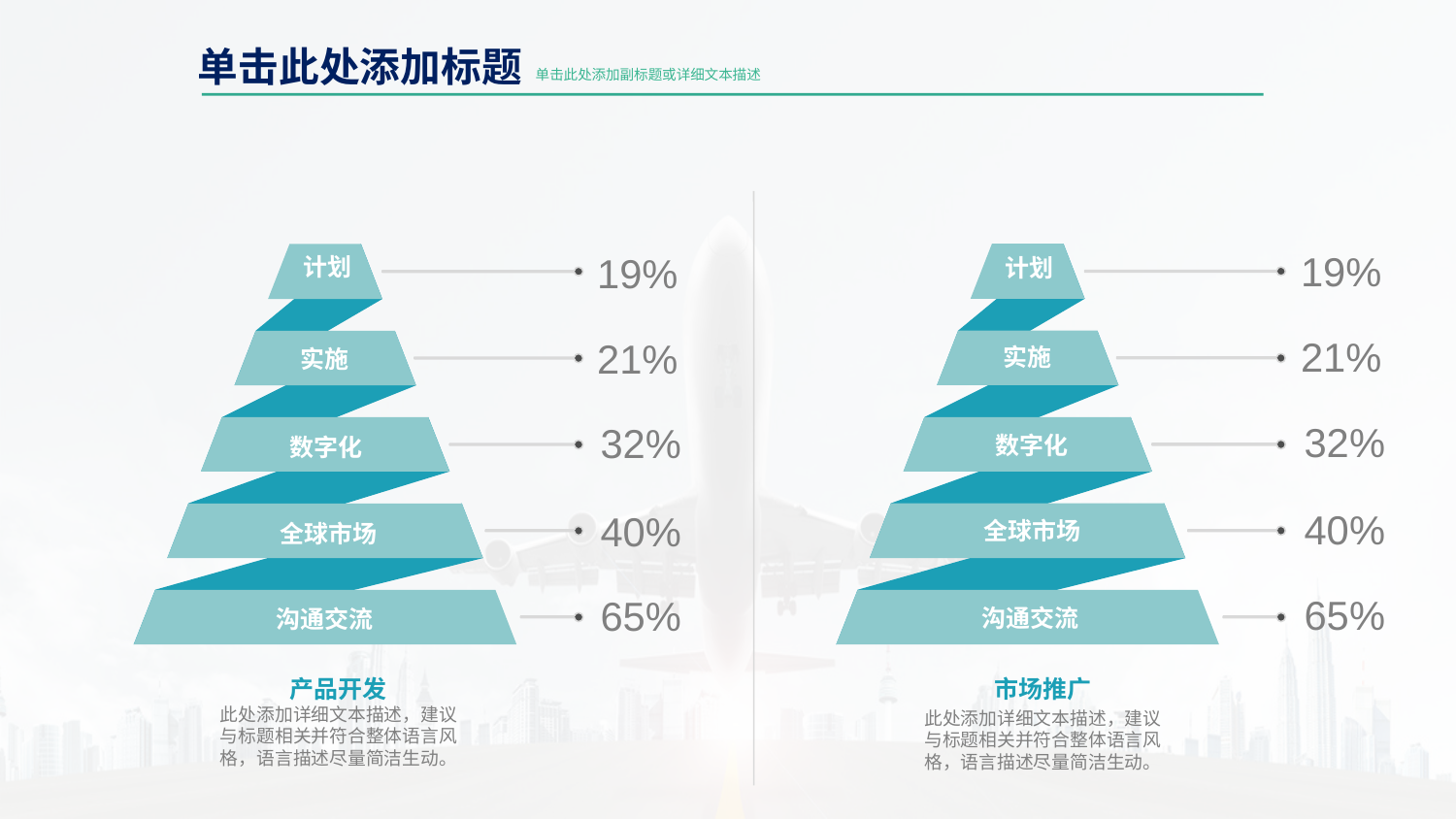

单击此处添加标题
单击此处添加副标题或详细文本描述

19%

计划
21%
实施
32%
数字化
40%
全球市场
65%
沟通交流
19%

计划
21%
实施
32%
数字化
40%
全球市场
65%
沟通交流
产品开发
此处添加详细文本描述，建议与标题相关并符合整体语言风格，语言描述尽量简洁生动。
市场推广
此处添加详细文本描述，建议与标题相关并符合整体语言风格，语言描述尽量简洁生动。